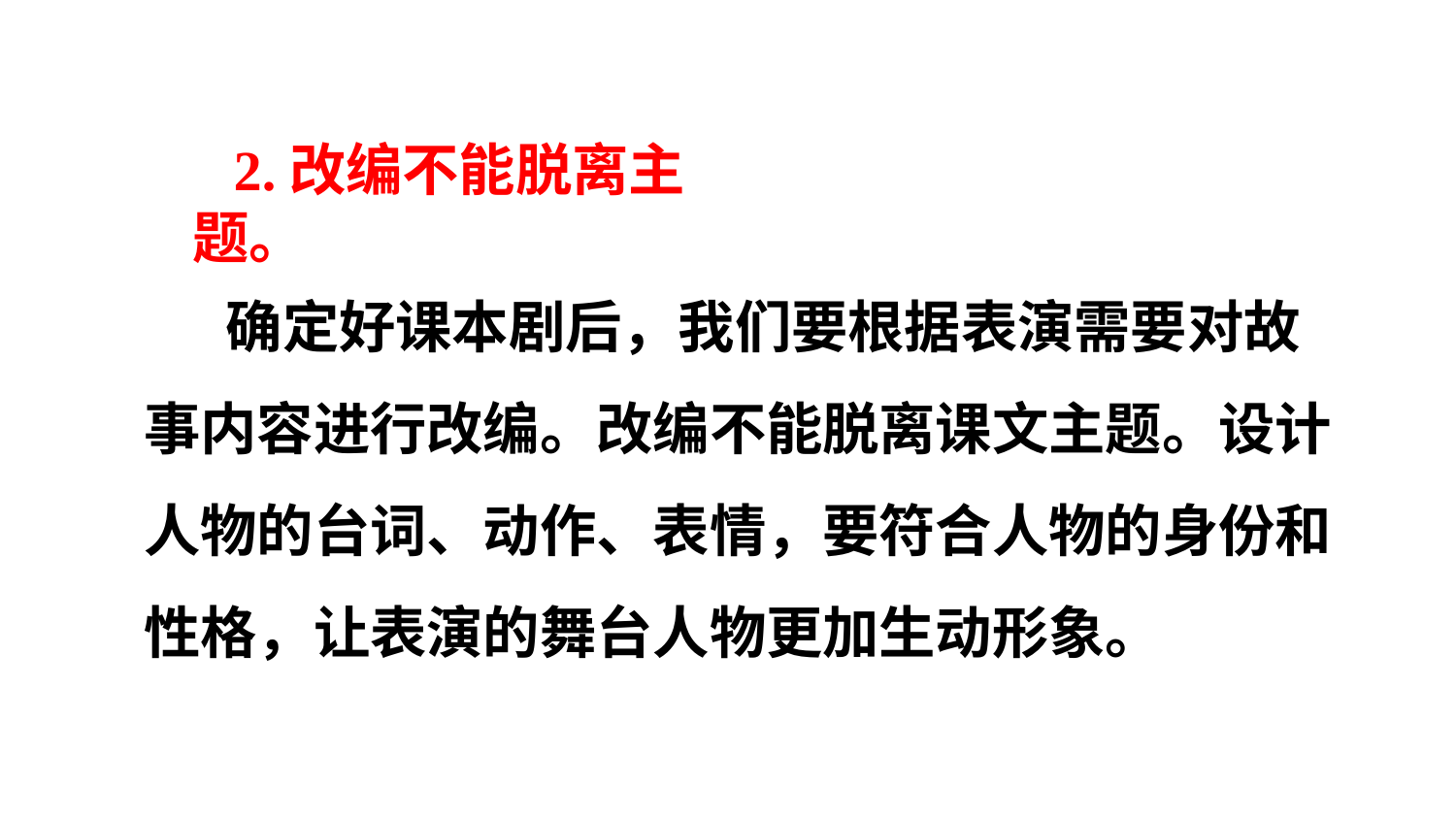

2.改编不能脱离主题。
  确定好课本剧后，我们要根据表演需要对故事内容进行改编。改编不能脱离课文主题。设计人物的台词、动作、表情，要符合人物的身份和性格，让表演的舞台人物更加生动形象。